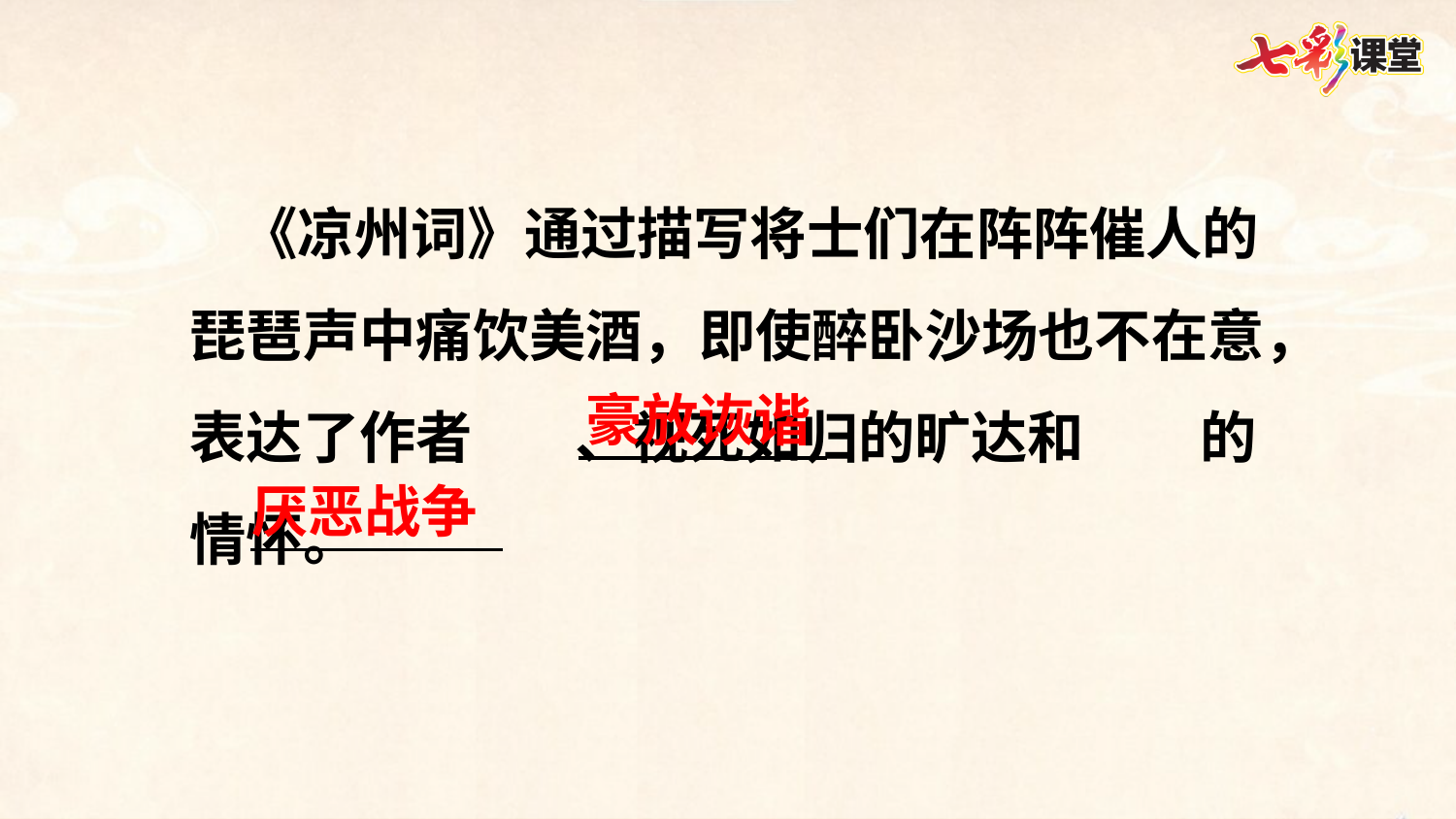

《凉州词》通过描写将士们在阵阵催人的琵琶声中痛饮美酒，即使醉卧沙场也不在意，表达了作者        、视死如归的旷达和         的情怀。
豪放诙谐
厌恶战争